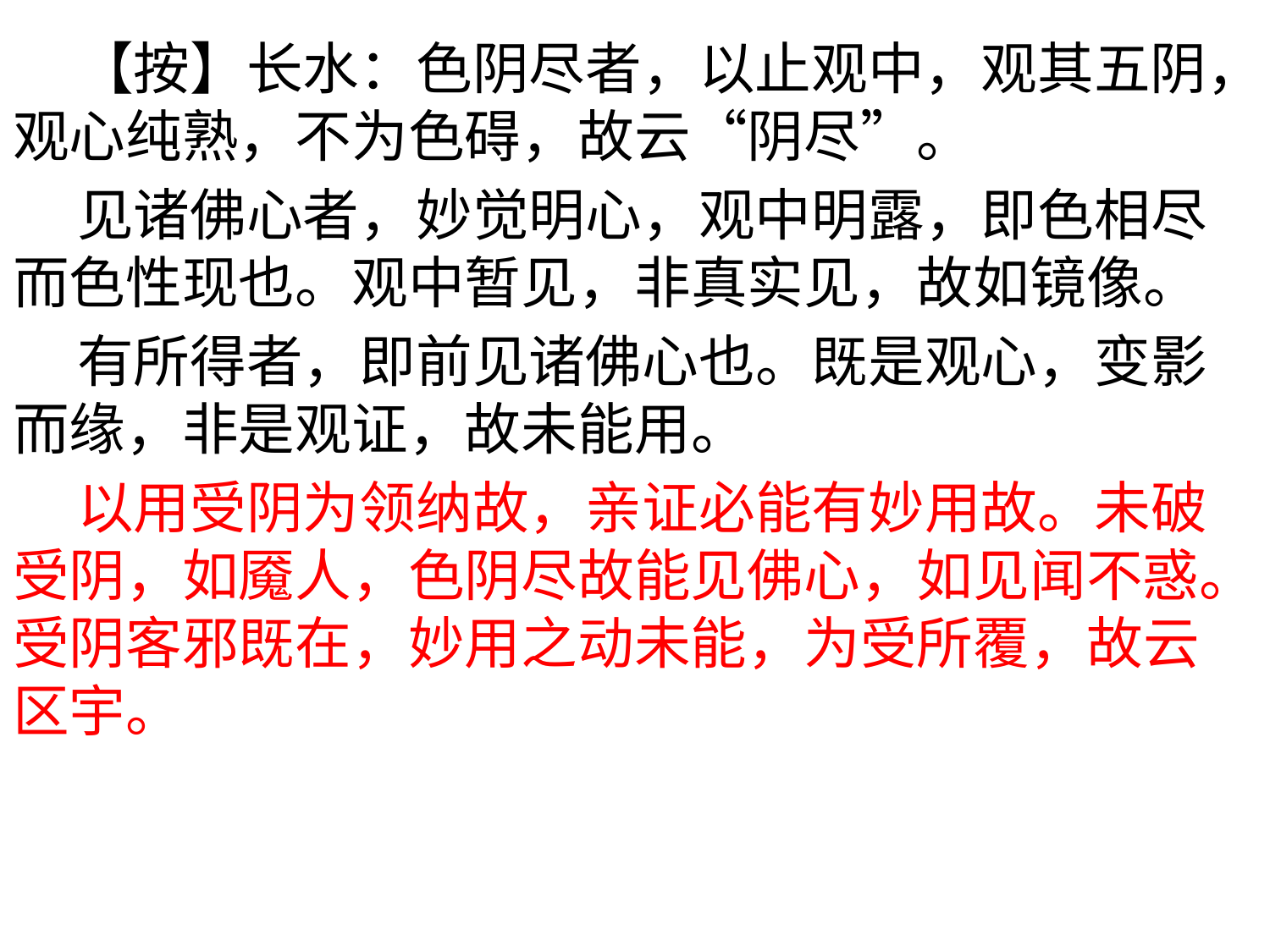

【按】长水：色阴尽者，以止观中，观其五阴，观心纯熟，不为色碍，故云“阴尽”。
    见诸佛心者，妙觉明心，观中明露，即色相尽而色性现也。观中暂见，非真实见，故如镜像。
    有所得者，即前见诸佛心也。既是观心，变影而缘，非是观证，故未能用。
    以用受阴为领纳故，亲证必能有妙用故。未破受阴，如魇人，色阴尽故能见佛心，如见闻不惑。受阴客邪既在，妙用之动未能，为受所覆，故云区宇。